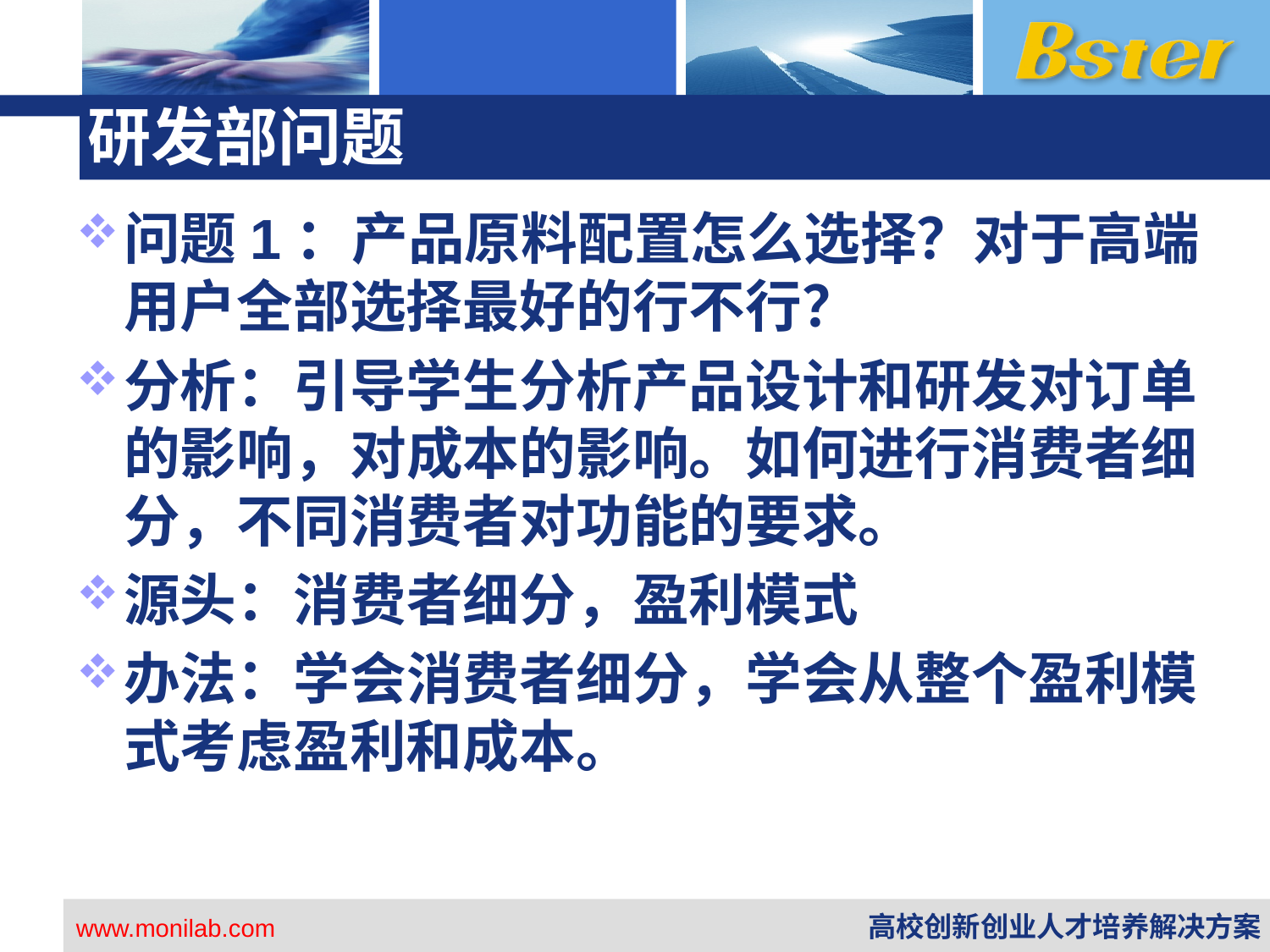

# 研发部问题
问题1：产品原料配置怎么选择？对于高端用户全部选择最好的行不行？
分析：引导学生分析产品设计和研发对订单的影响，对成本的影响。如何进行消费者细分，不同消费者对功能的要求。
源头：消费者细分，盈利模式
办法：学会消费者细分，学会从整个盈利模式考虑盈利和成本。